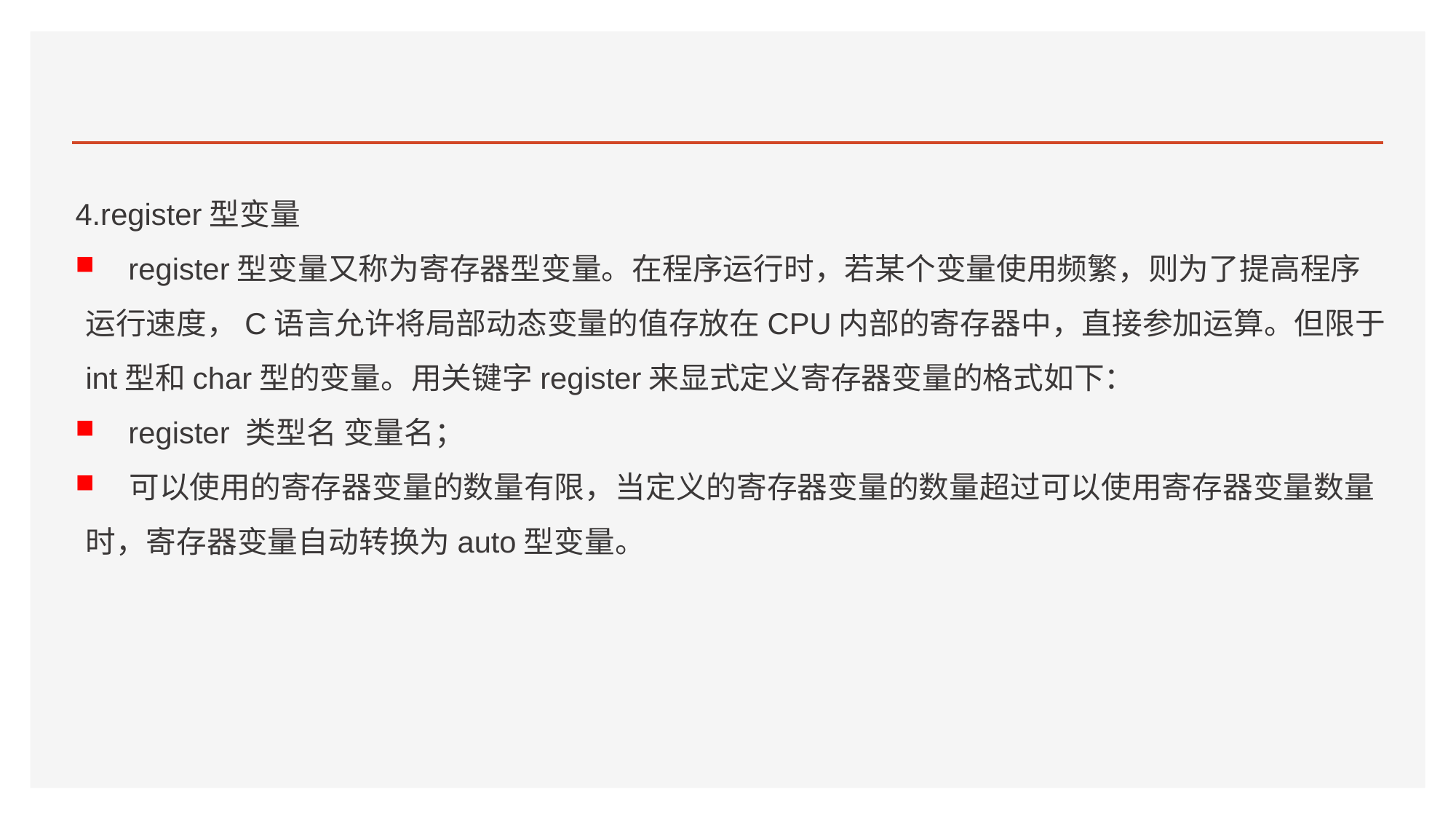

#
4.register型变量
    register型变量又称为寄存器型变量。在程序运行时，若某个变量使用频繁，则为了提高程序运行速度，C语言允许将局部动态变量的值存放在CPU内部的寄存器中，直接参加运算。但限于int型和char型的变量。用关键字register来显式定义寄存器变量的格式如下：
    register 类型名 变量名；
    可以使用的寄存器变量的数量有限，当定义的寄存器变量的数量超过可以使用寄存器变量数量时，寄存器变量自动转换为auto型变量。